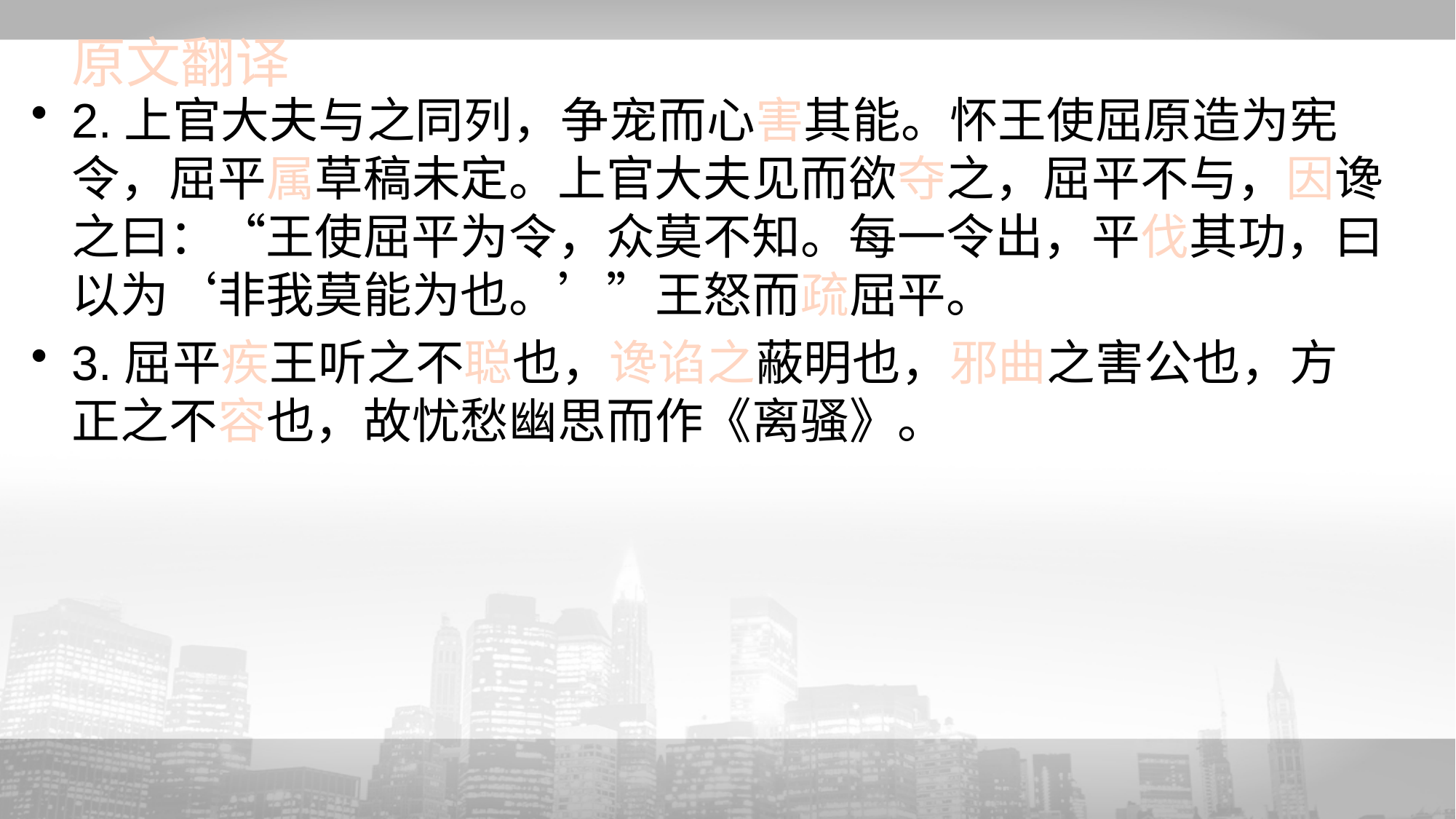

# 原文翻译
2.上官大夫与之同列，争宠而心害其能。怀王使屈原造为宪令，屈平属草稿未定。上官大夫见而欲夺之，屈平不与，因谗之曰：“王使屈平为令，众莫不知。每一令出，平伐其功，曰以为‘非我莫能为也。’”王怒而疏屈平。
3.屈平疾王听之不聪也，谗谄之蔽明也，邪曲之害公也，方正之不容也，故忧愁幽思而作《离骚》。